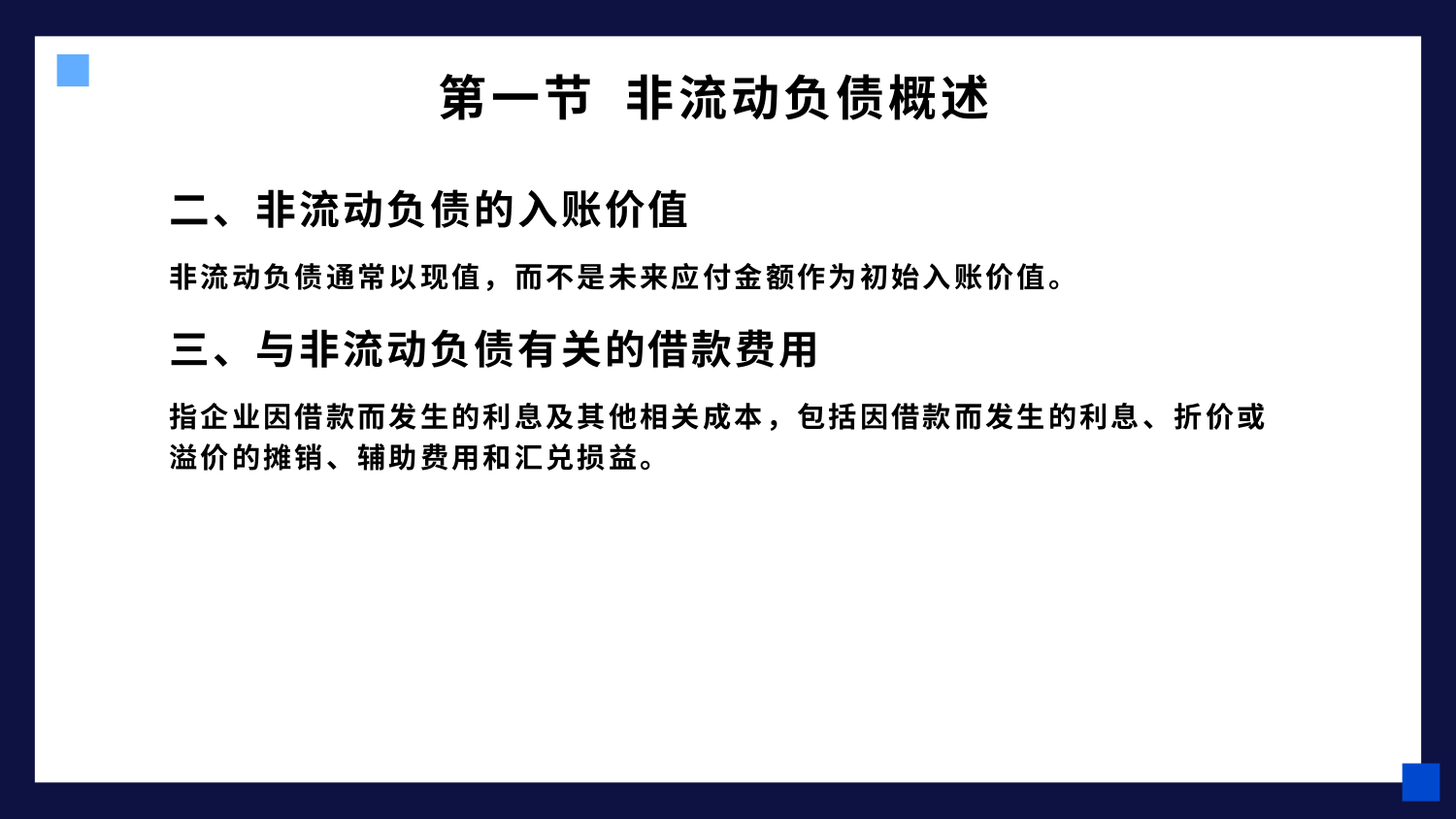

# 第一节  非流动负债概述
二、非流动负债的入账价值
非流动负债通常以现值，而不是未来应付金额作为初始入账价值。
三、与非流动负债有关的借款费用
指企业因借款而发生的利息及其他相关成本，包括因借款而发生的利息、折价或溢价的摊销、辅助费用和汇兑损益。